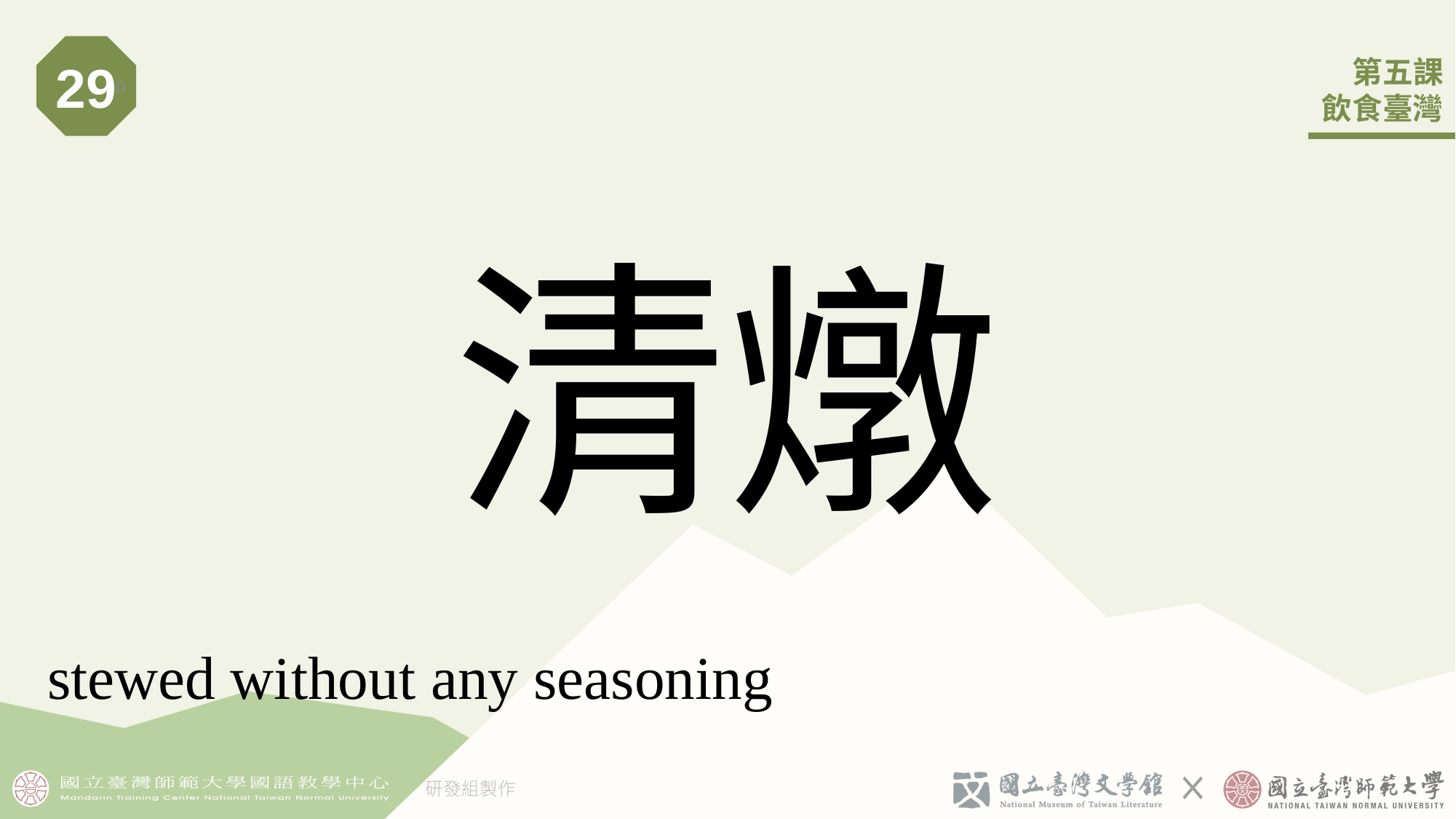

29
30
# 清燉
stewed without any seasoning